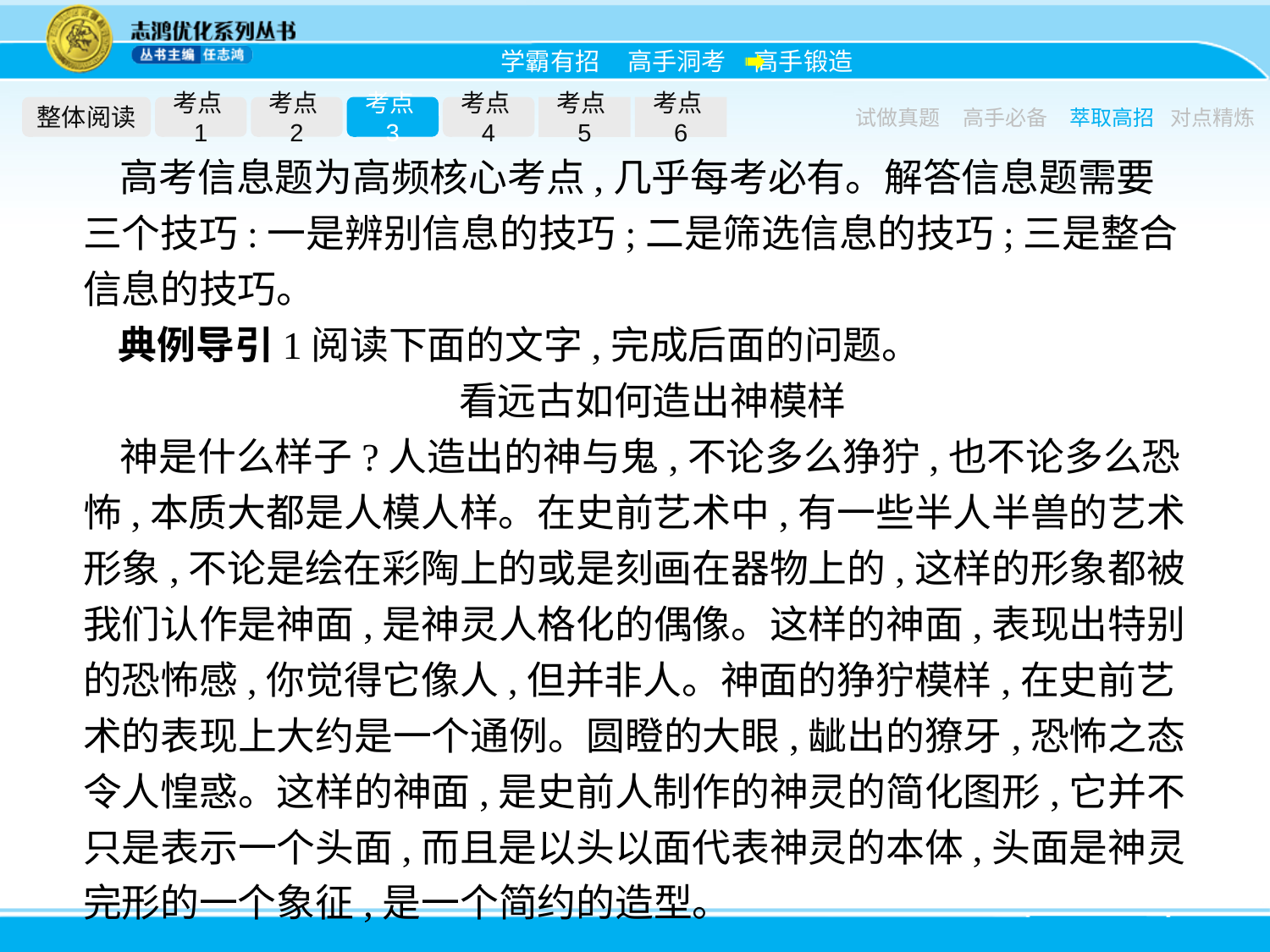

整体阅读
考点1
考点2
考点3
考点4
考点5
考点6
试做真题
高手必备
萃取高招
对点精炼
高考信息题为高频核心考点,几乎每考必有。解答信息题需要三个技巧:一是辨别信息的技巧;二是筛选信息的技巧;三是整合信息的技巧。
典例导引1阅读下面的文字,完成后面的问题。
看远古如何造出神模样
神是什么样子?人造出的神与鬼,不论多么狰狞,也不论多么恐怖,本质大都是人模人样。在史前艺术中,有一些半人半兽的艺术形象,不论是绘在彩陶上的或是刻画在器物上的,这样的形象都被我们认作是神面,是神灵人格化的偶像。这样的神面,表现出特别的恐怖感,你觉得它像人,但并非人。神面的狰狞模样,在史前艺术的表现上大约是一个通例。圆瞪的大眼,龇出的獠牙,恐怖之态令人惶惑。这样的神面,是史前人制作的神灵的简化图形,它并不只是表示一个头面,而且是以头以面代表神灵的本体,头面是神灵完形的一个象征,是一个简约的造型。